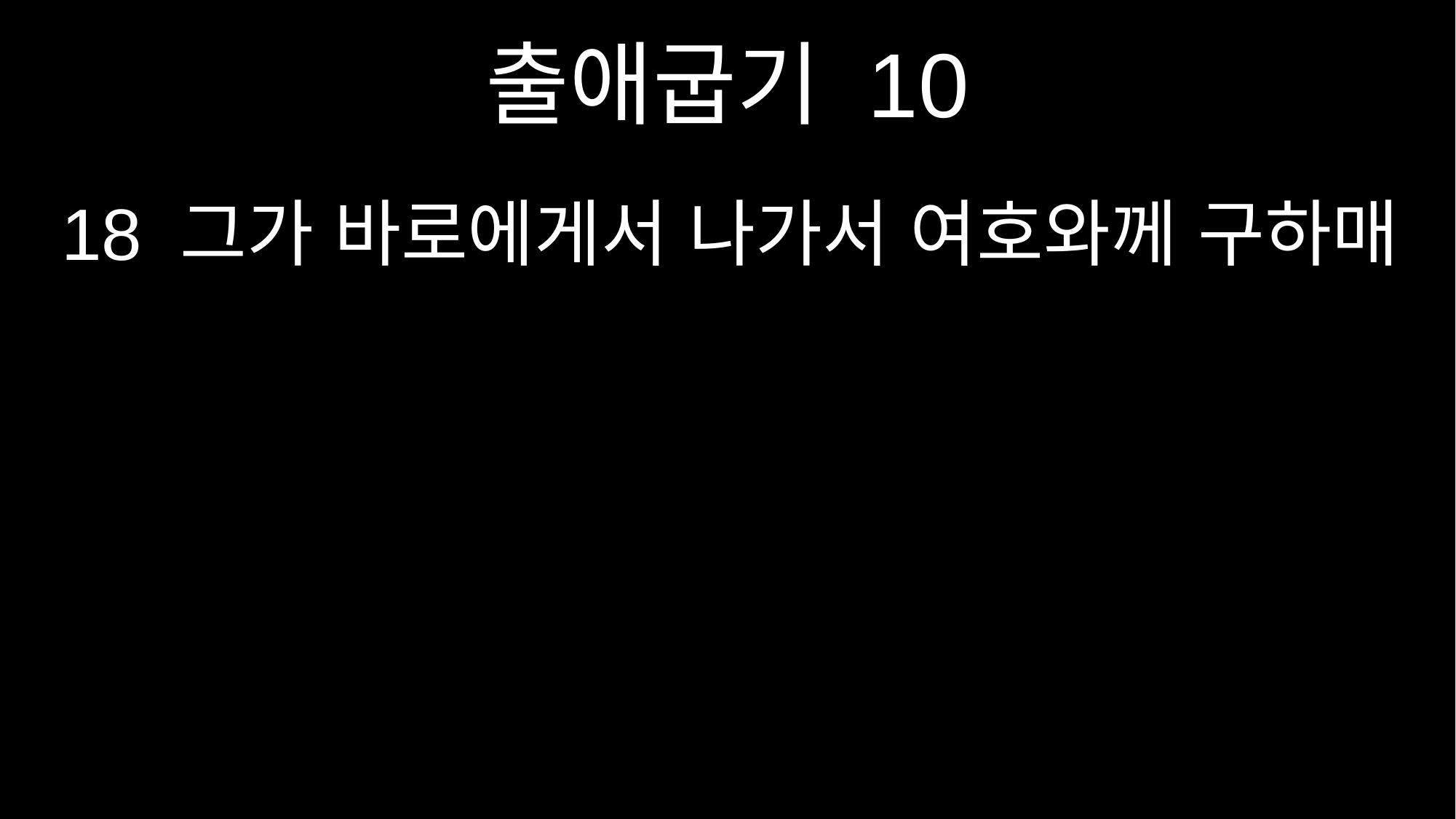

출애굽기 10
18 그가 바로에게서 나가서 여호와께 구하매